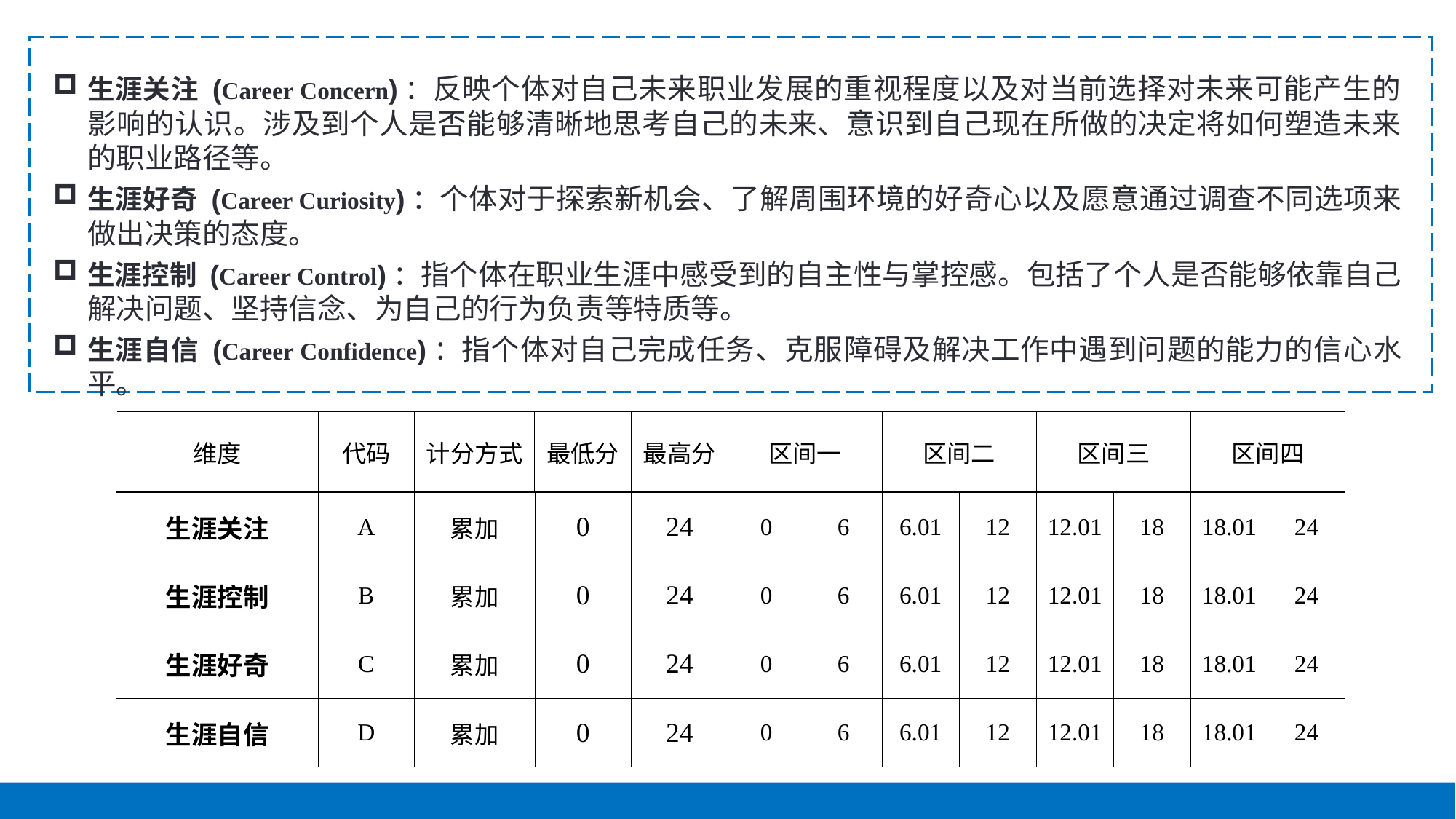

生涯关注 (Career Concern)：反映个体对自己未来职业发展的重视程度以及对当前选择对未来可能产生的影响的认识。涉及到个人是否能够清晰地思考自己的未来、意识到自己现在所做的决定将如何塑造未来的职业路径等。
生涯好奇 (Career Curiosity)：个体对于探索新机会、了解周围环境的好奇心以及愿意通过调查不同选项来做出决策的态度。
生涯控制 (Career Control)：指个体在职业生涯中感受到的自主性与掌控感。包括了个人是否能够依靠自己解决问题、坚持信念、为自己的行为负责等特质等。
生涯自信 (Career Confidence)：指个体对自己完成任务、克服障碍及解决工作中遇到问题的能力的信心水平。
| 维度 | 代码 | 计分方式 | 最低分 | 最高分 | 区间一 |  | 区间二 |  | 区间三 |  | 区间四 |  |
| --- | --- | --- | --- | --- | --- | --- | --- | --- | --- | --- | --- | --- |
| 生涯关注 | A | 累加 | 0 | 24 | 0 | 6 | 6.01 | 12 | 12.01 | 18 | 18.01 | 24 |
| 生涯控制 | B | 累加 | 0 | 24 | 0 | 6 | 6.01 | 12 | 12.01 | 18 | 18.01 | 24 |
| 生涯好奇 | C | 累加 | 0 | 24 | 0 | 6 | 6.01 | 12 | 12.01 | 18 | 18.01 | 24 |
| 生涯自信 | D | 累加 | 0 | 24 | 0 | 6 | 6.01 | 12 | 12.01 | 18 | 18.01 | 24 |